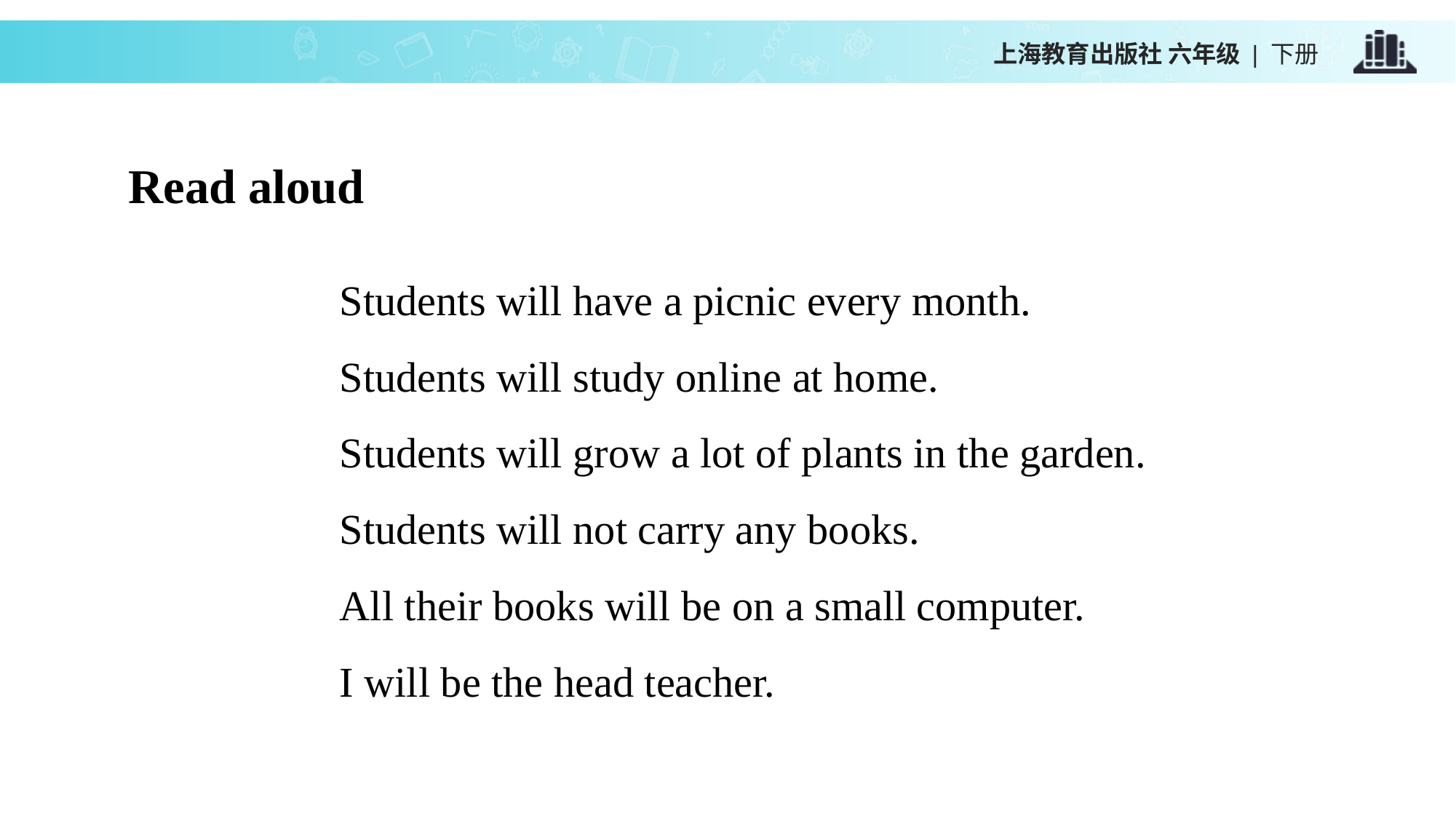

上海教育出版社 六年级 | 下册
Read aloud

Students will have a picnic every month.
Students will study online at home.
Students will grow a lot of plants in the garden.
Students will not carry any books.
All their books will be on a small computer.
I will be the head teacher.